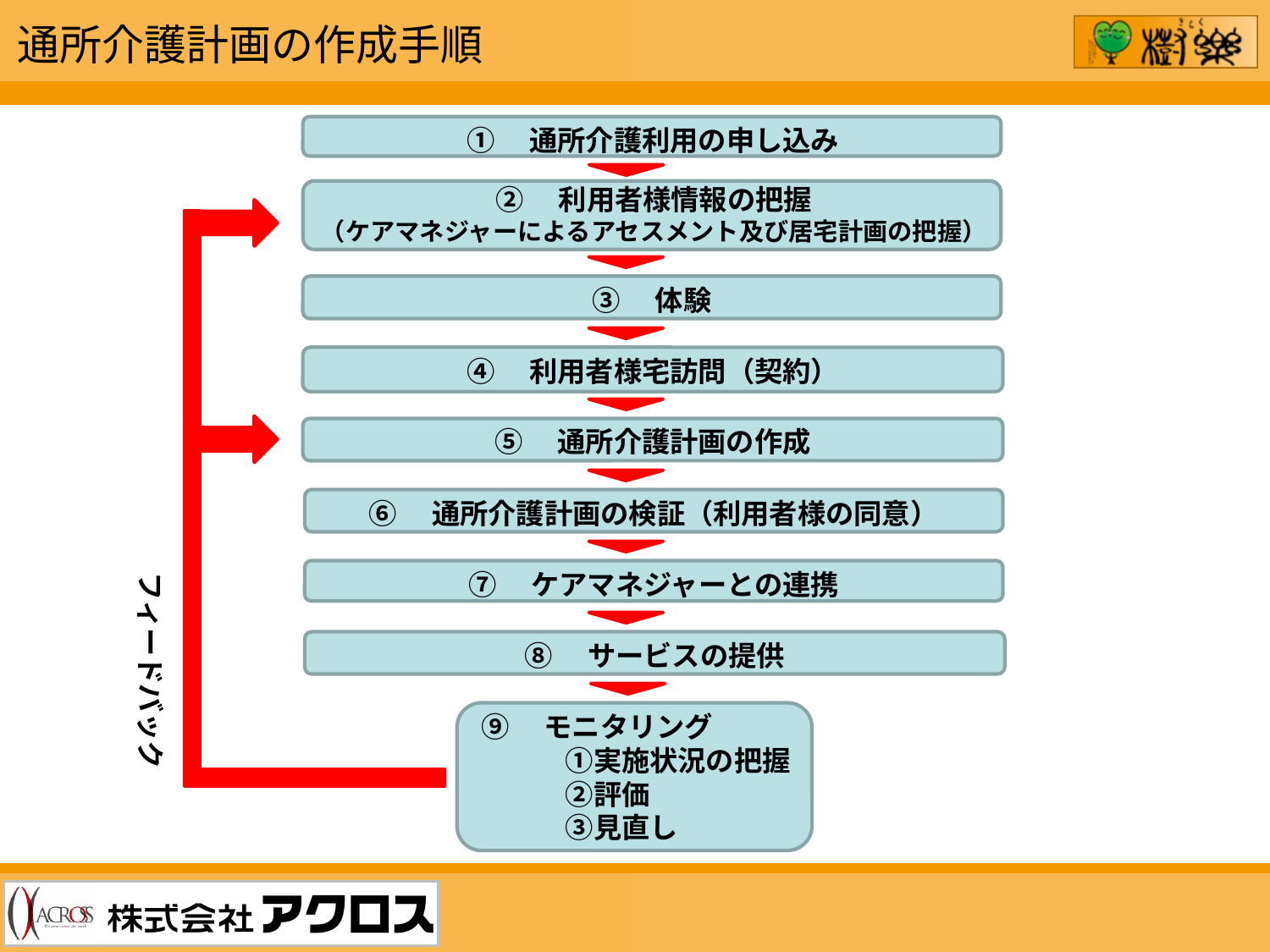

通所介護計画の作成手順
①　通所介護利用の申し込み

③　体験

④　利用者様宅訪問（契約）

⑤　通所介護計画の作成

⑥　通所介護計画の検証（利用者様の同意）

⑦　ケアマネジャーとの連携

⑧　サービスの提供

⑨　モニタリング
　　　①実施状況の把握
　　　②評価
　　　③見直し
②　利用者様情報の把握
（ケアマネジャーによるアセスメント及び居宅計画の把握）

フィードバック